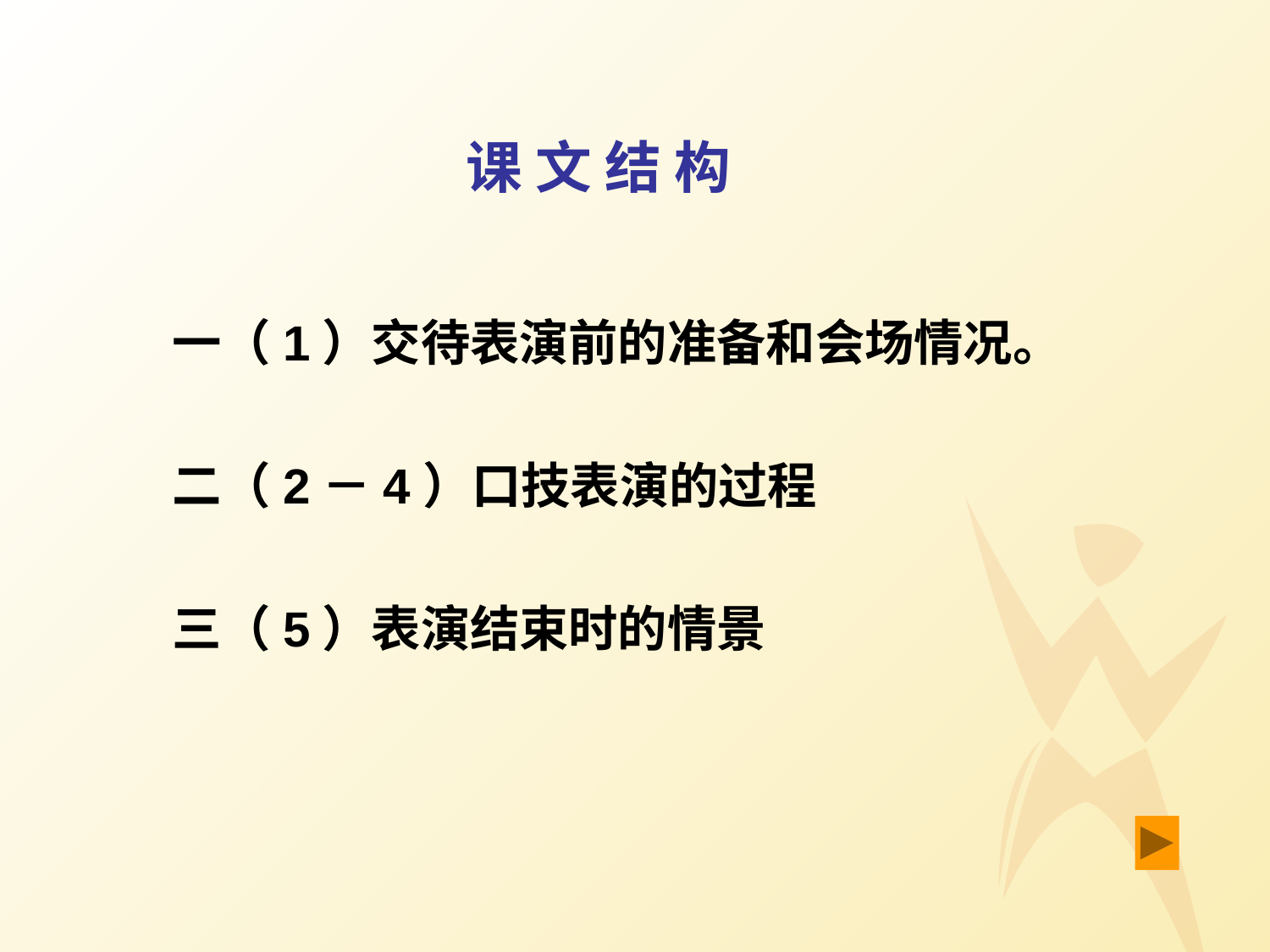

课 文 结 构
一（1）交待表演前的准备和会场情况。
二（2－4）口技表演的过程
三（5）表演结束时的情景